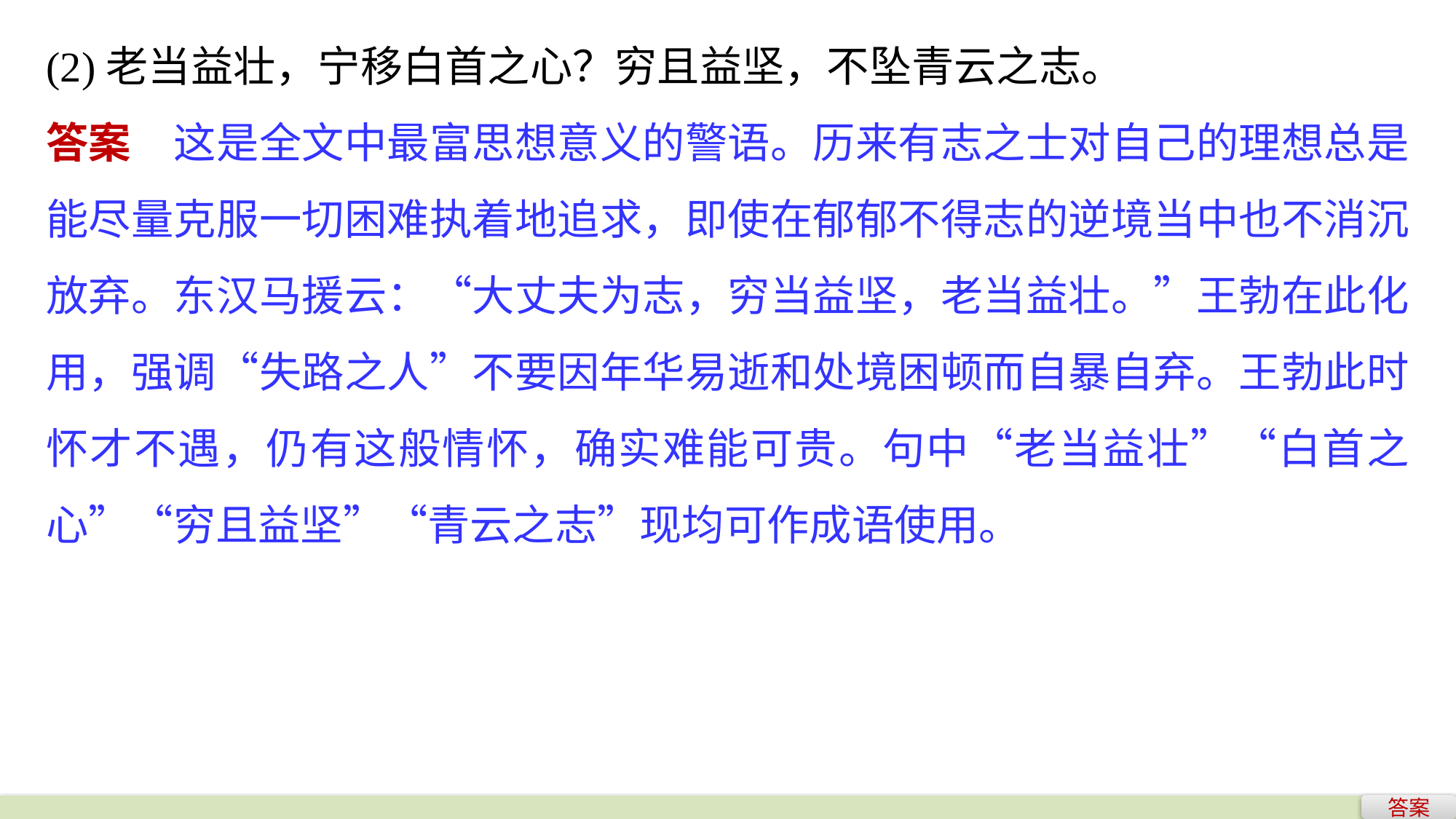

(2)老当益壮，宁移白首之心？穷且益坚，不坠青云之志。
答案　这是全文中最富思想意义的警语。历来有志之士对自己的理想总是能尽量克服一切困难执着地追求，即使在郁郁不得志的逆境当中也不消沉放弃。东汉马援云：“大丈夫为志，穷当益坚，老当益壮。”王勃在此化用，强调“失路之人”不要因年华易逝和处境困顿而自暴自弃。王勃此时怀才不遇，仍有这般情怀，确实难能可贵。句中“老当益壮”“白首之心”“穷且益坚”“青云之志”现均可作成语使用。
答案